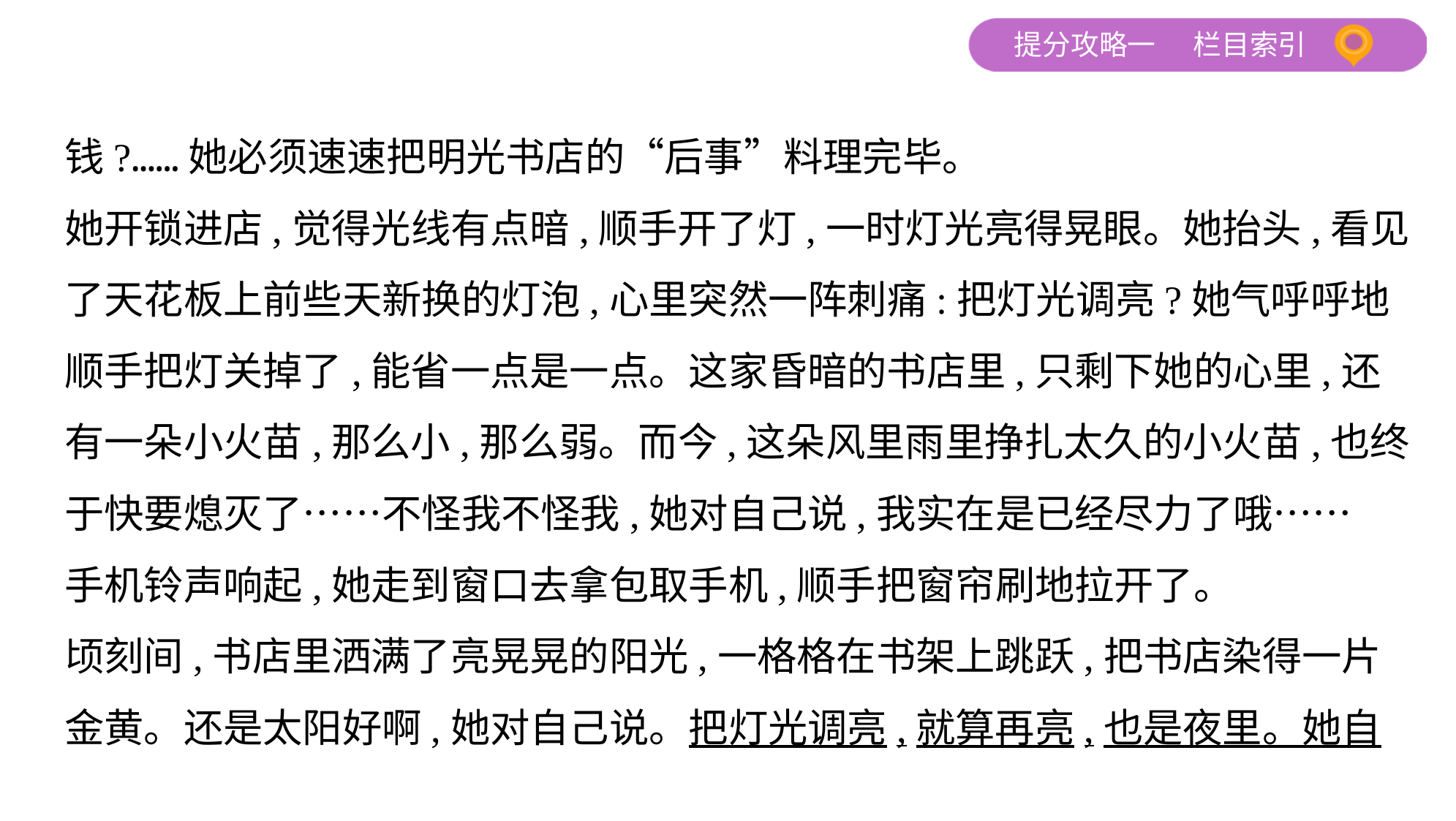

钱?……她必须速速把明光书店的“后事”料理完毕。
她开锁进店,觉得光线有点暗,顺手开了灯,一时灯光亮得晃眼。她抬头,看见
了天花板上前些天新换的灯泡,心里突然一阵刺痛:把灯光调亮?她气呼呼地
顺手把灯关掉了,能省一点是一点。这家昏暗的书店里,只剩下她的心里,还
有一朵小火苗,那么小,那么弱。而今,这朵风里雨里挣扎太久的小火苗,也终
于快要熄灭了……不怪我不怪我,她对自己说,我实在是已经尽力了哦……
手机铃声响起,她走到窗口去拿包取手机,顺手把窗帘刷地拉开了。
顷刻间,书店里洒满了亮晃晃的阳光,一格格在书架上跳跃,把书店染得一片
金黄。还是太阳好啊,她对自己说。把灯光调亮,就算再亮,也是夜里。她自